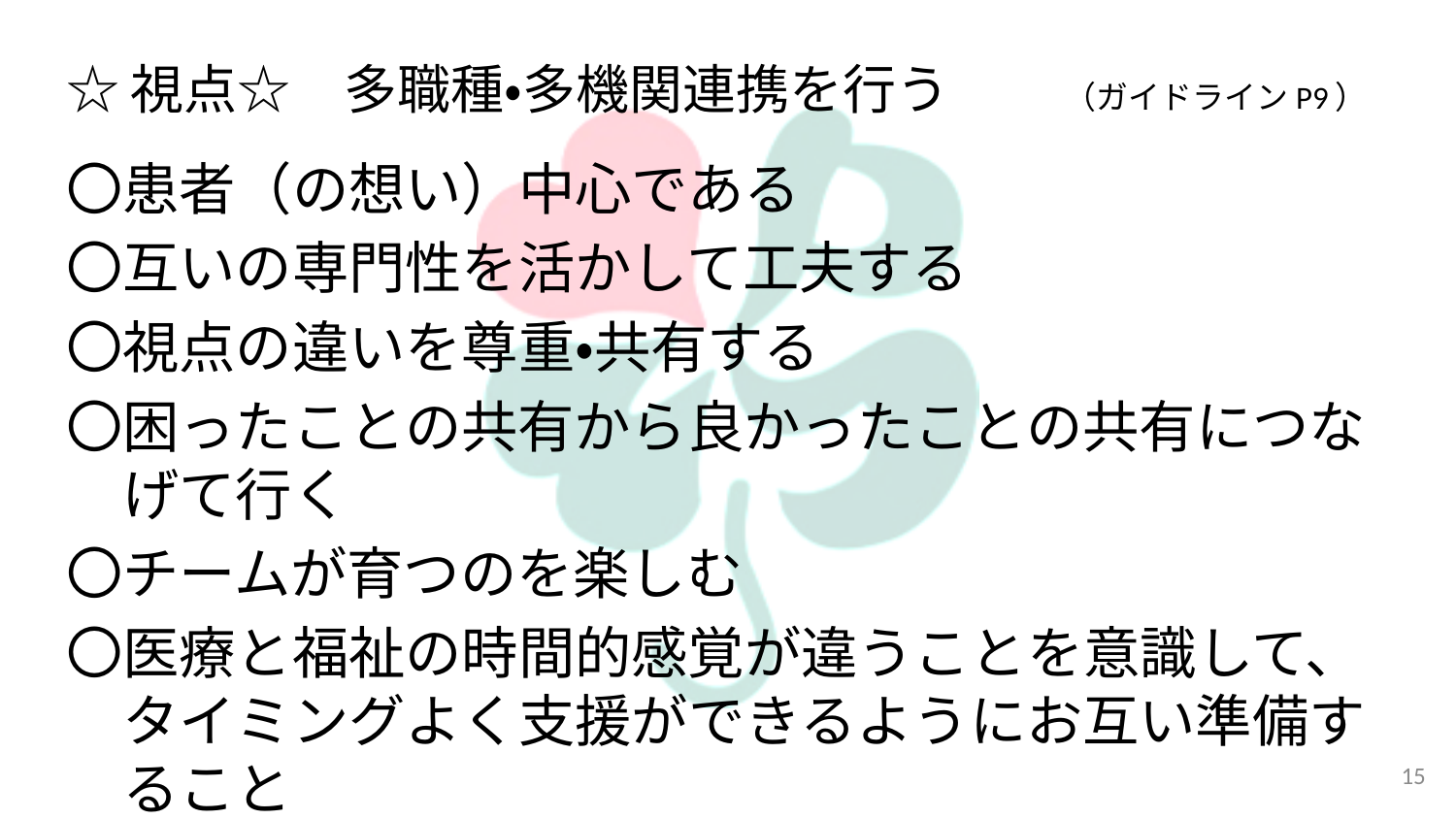

# ☆視点☆　多職種・多機関連携を行う  　　　（ガイドラインP9）
〇患者（の想い）中心である
〇互いの専門性を活かして工夫する
〇視点の違いを尊重・共有する
〇困ったことの共有から良かったことの共有につなげて行く
〇チームが育つのを楽しむ
〇医療と福祉の時間的感覚が違うことを意識して、タイミングよく支援ができるようにお互い準備すること
15